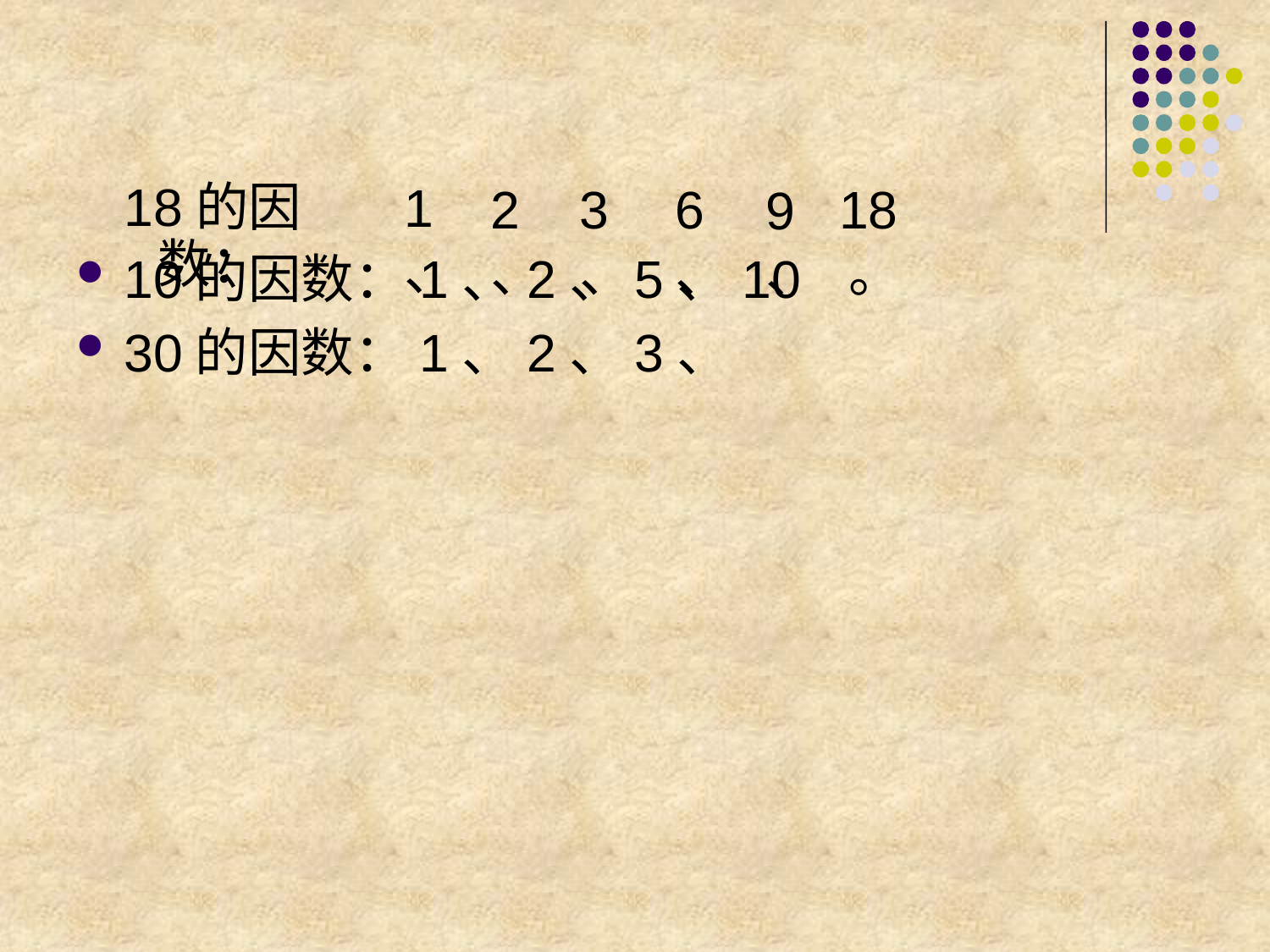

10的因数：1、2、5、10
30的因数：1、2、3、
1、
2、
3、
6、
18。
9、
 18的因数：